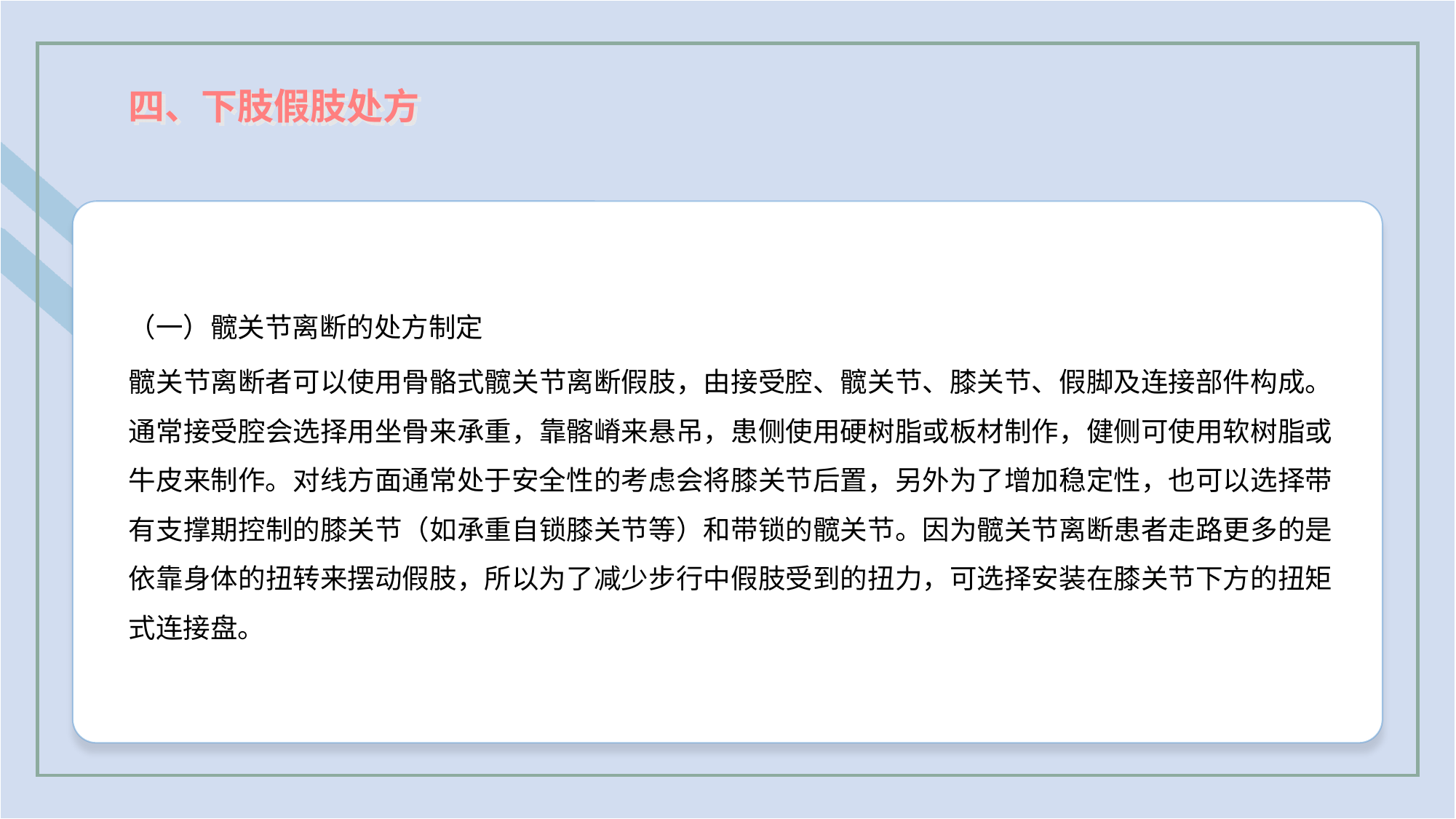

四、下肢假肢处方

（一）髋关节离断的处方制定
髋关节离断者可以使用骨骼式髋关节离断假肢，由接受腔、髋关节、膝关节、假脚及连接部件构成。通常接受腔会选择用坐骨来承重，靠髂嵴来悬吊，患侧使用硬树脂或板材制作，健侧可使用软树脂或牛皮来制作。对线方面通常处于安全性的考虑会将膝关节后置，另外为了增加稳定性，也可以选择带有支撑期控制的膝关节（如承重自锁膝关节等）和带锁的髋关节。因为髋关节离断患者走路更多的是依靠身体的扭转来摆动假肢，所以为了减少步行中假肢受到的扭力，可选择安装在膝关节下方的扭矩式连接盘。